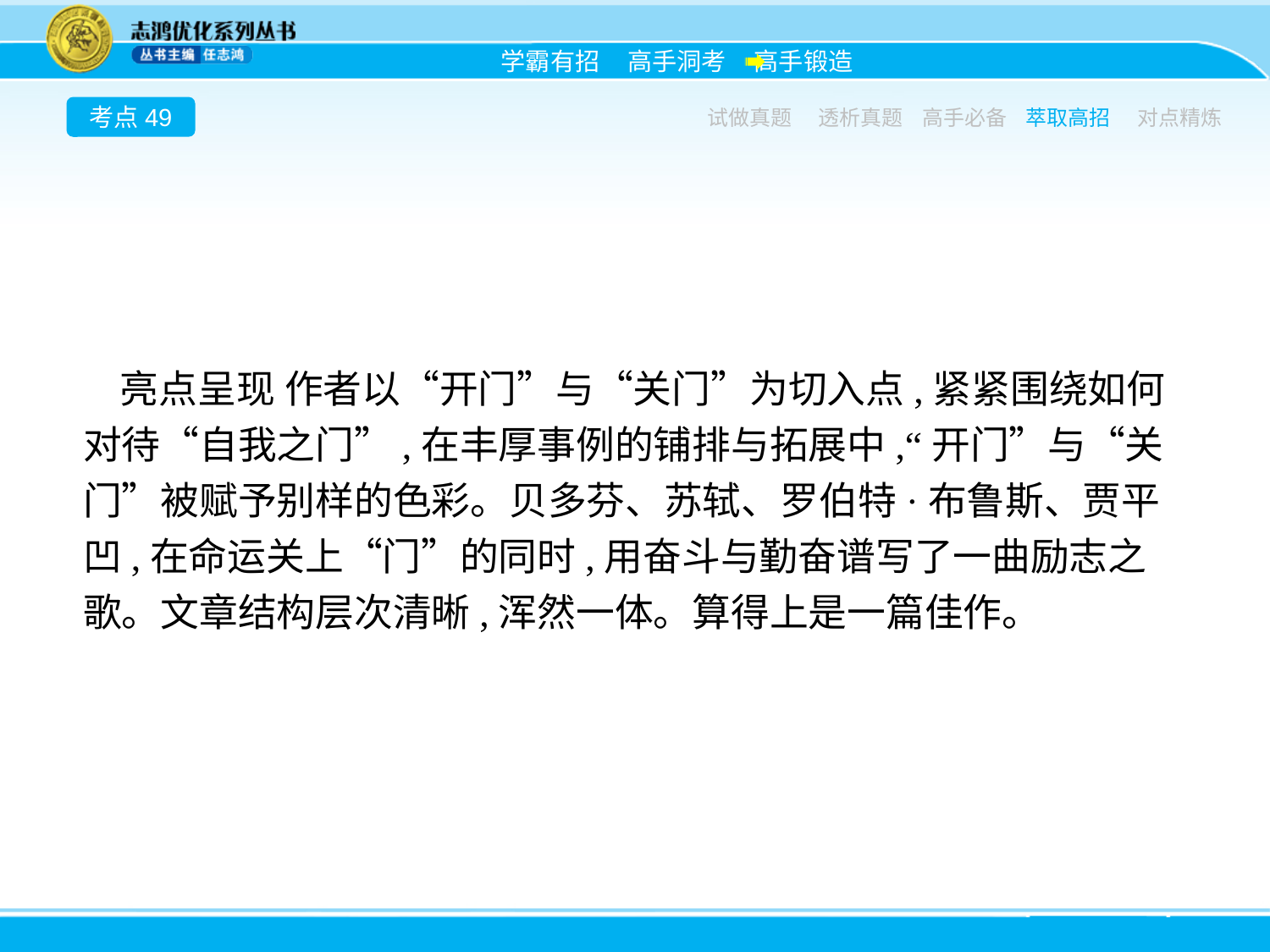

考点49
试做真题
透析真题
高手必备
萃取高招
对点精炼
亮点呈现 作者以“开门”与“关门”为切入点,紧紧围绕如何对待“自我之门”,在丰厚事例的铺排与拓展中,“开门”与“关门”被赋予别样的色彩。贝多芬、苏轼、罗伯特·布鲁斯、贾平凹,在命运关上“门”的同时,用奋斗与勤奋谱写了一曲励志之歌。文章结构层次清晰,浑然一体。算得上是一篇佳作。